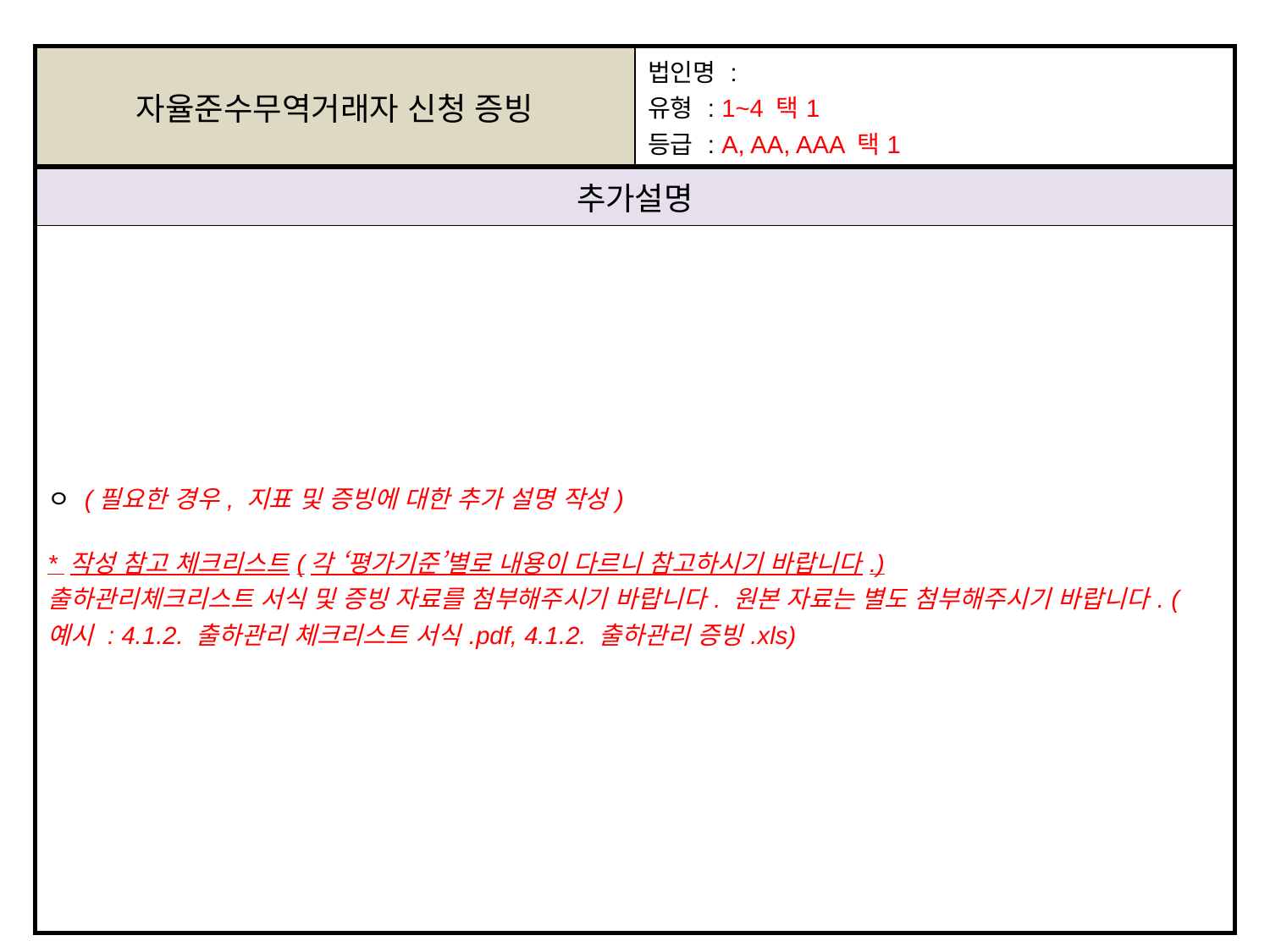

| 자율준수무역거래자 신청 증빙 | 법인명 : 유형 : 1~4 택1 등급 : A, AA, AAA 택1 |
| --- | --- |
| 추가설명 |  |
| ㅇ (필요한 경우, 지표 및 증빙에 대한 추가 설명 작성) \* 작성 참고 체크리스트(각 ‘평가기준’별로 내용이 다르니 참고하시기 바랍니다.) 출하관리체크리스트 서식 및 증빙 자료를 첨부해주시기 바랍니다. 원본 자료는 별도 첨부해주시기 바랍니다. (예시 : 4.1.2. 출하관리 체크리스트 서식.pdf, 4.1.2. 출하관리 증빙.xls) |  |